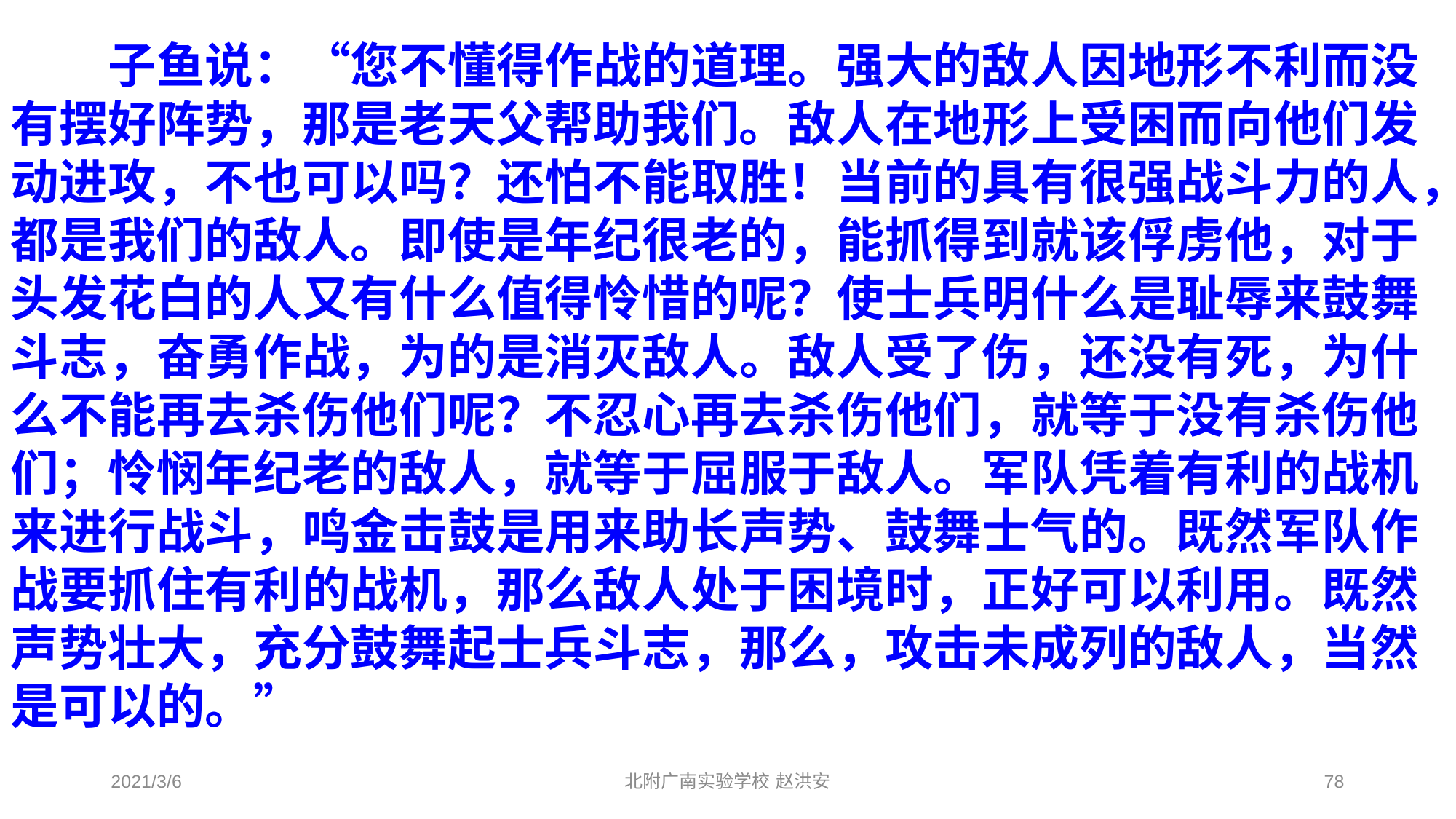

子鱼说：“您不懂得作战的道理。强大的敌人因地形不利而没有摆好阵势，那是老天父帮助我们。敌人在地形上受困而向他们发动进攻，不也可以吗？还怕不能取胜！当前的具有很强战斗力的人，都是我们的敌人。即使是年纪很老的，能抓得到就该俘虏他，对于头发花白的人又有什么值得怜惜的呢？使士兵明什么是耻辱来鼓舞斗志，奋勇作战，为的是消灭敌人。敌人受了伤，还没有死，为什么不能再去杀伤他们呢？不忍心再去杀伤他们，就等于没有杀伤他们；怜悯年纪老的敌人，就等于屈服于敌人。军队凭着有利的战机来进行战斗，鸣金击鼓是用来助长声势、鼓舞士气的。既然军队作战要抓住有利的战机，那么敌人处于困境时，正好可以利用。既然声势壮大，充分鼓舞起士兵斗志，那么，攻击未成列的敌人，当然是可以的。”
2021/3/6
北附广南实验学校 赵洪安
78